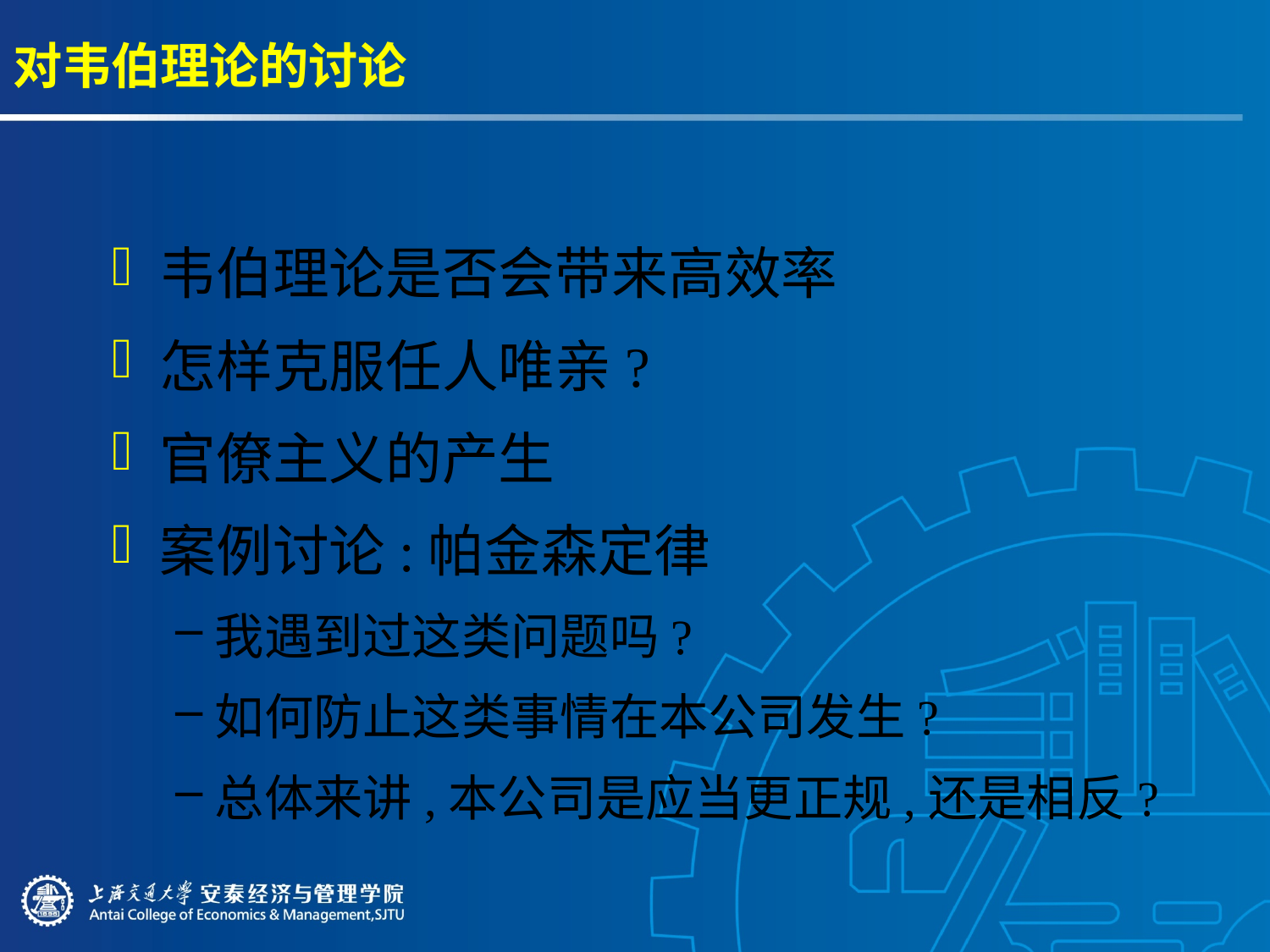

# 对韦伯理论的讨论
韦伯理论是否会带来高效率
怎样克服任人唯亲?
官僚主义的产生
案例讨论:帕金森定律
我遇到过这类问题吗?
如何防止这类事情在本公司发生?
总体来讲,本公司是应当更正规,还是相反?